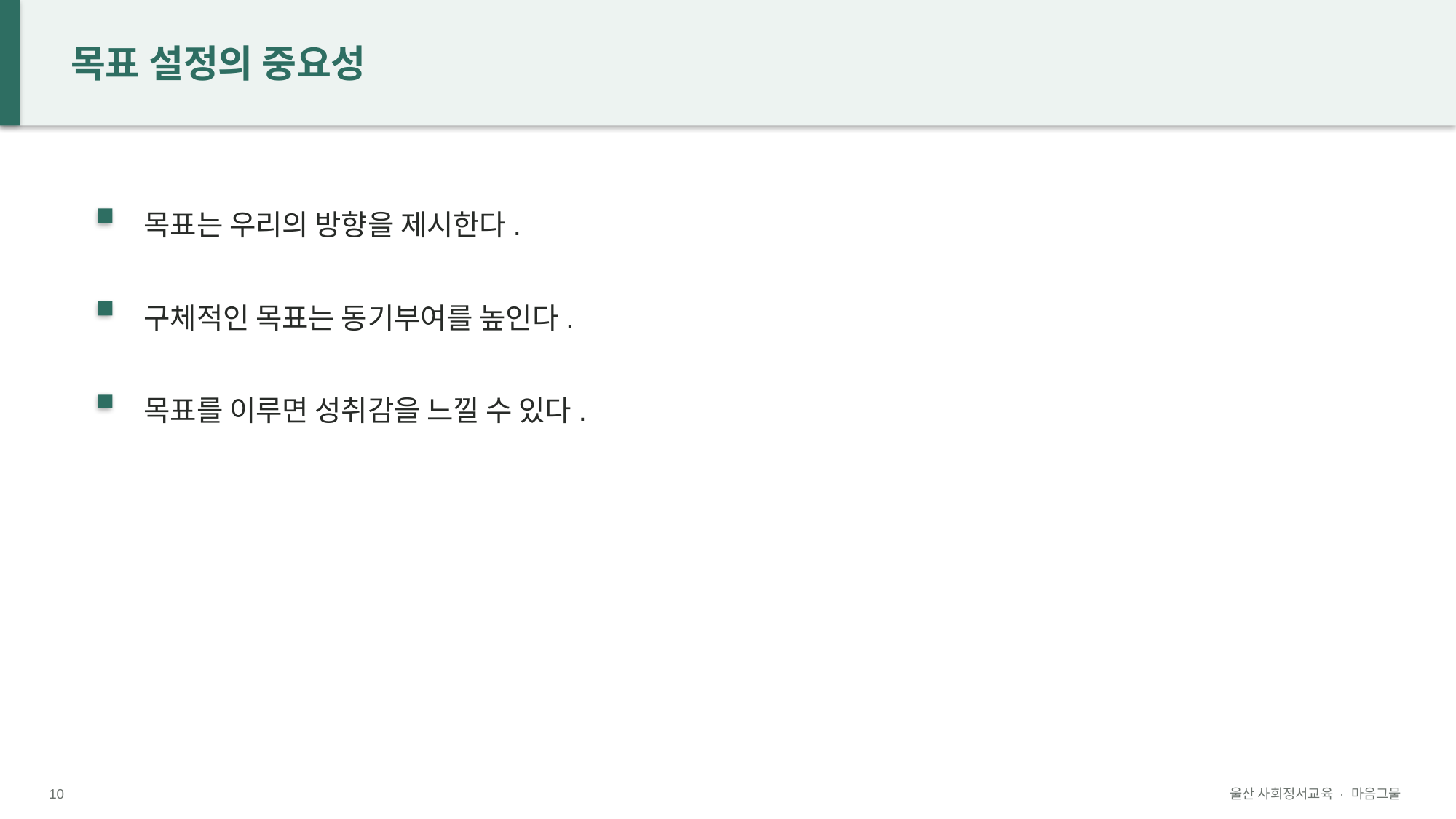

목표 설정의 중요성
목표는 우리의 방향을 제시한다.

구체적인 목표는 동기부여를 높인다.

목표를 이루면 성취감을 느낄 수 있다.

10
울산 사회정서교육 · 마음그물